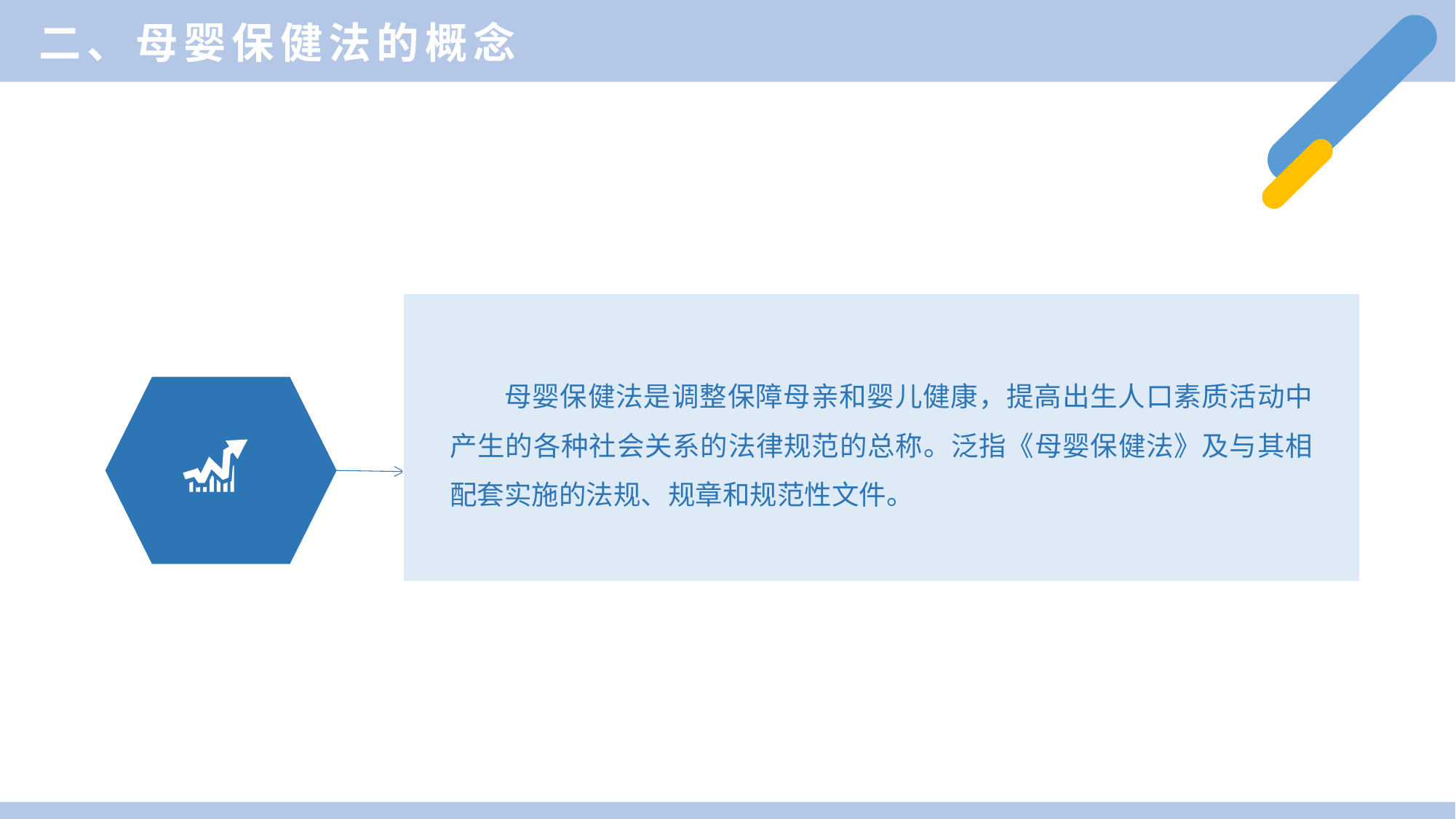

二、母婴保健法的概念

母婴保健法是调整保障母亲和婴儿健康，提高出生人口素质活动中产生的各种社会关系的法律规范的总称。泛指《母婴保健法》及与其相配套实施的法规、规章和规范性文件。